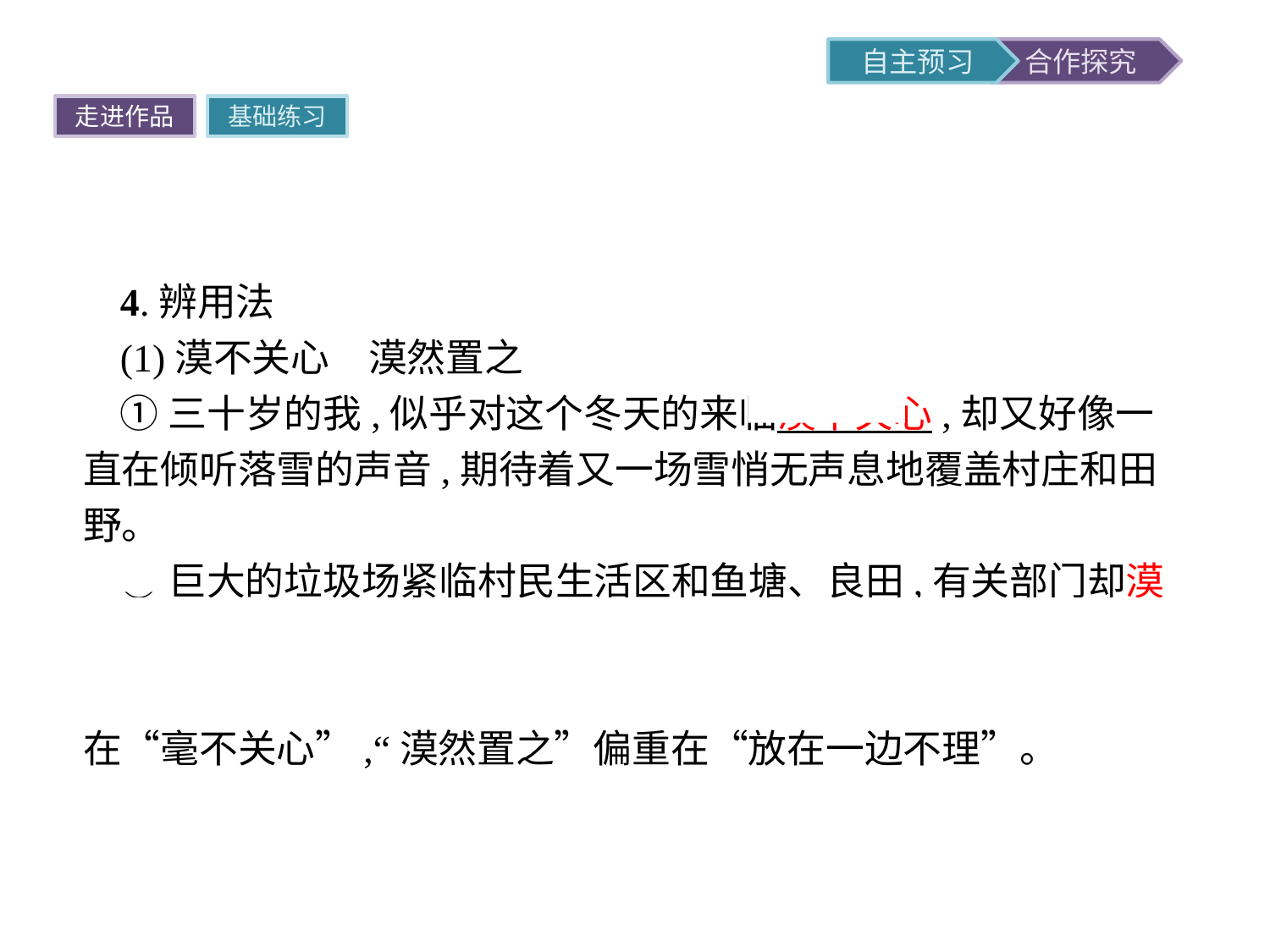

走进作品
基础练习
4.辨用法
(1)漠不关心　漠然置之
①三十岁的我,似乎对这个冬天的来临漠不关心,却又好像一直在倾听落雪的声音,期待着又一场雪悄无声息地覆盖村庄和田野。
②巨大的垃圾场紧临村民生活区和鱼塘、良田,有关部门却漠然置之。
提示二者都有对人和事物态度冷淡的意思。“漠不关心”偏重在“毫不关心”,“漠然置之”偏重在“放在一边不理”。